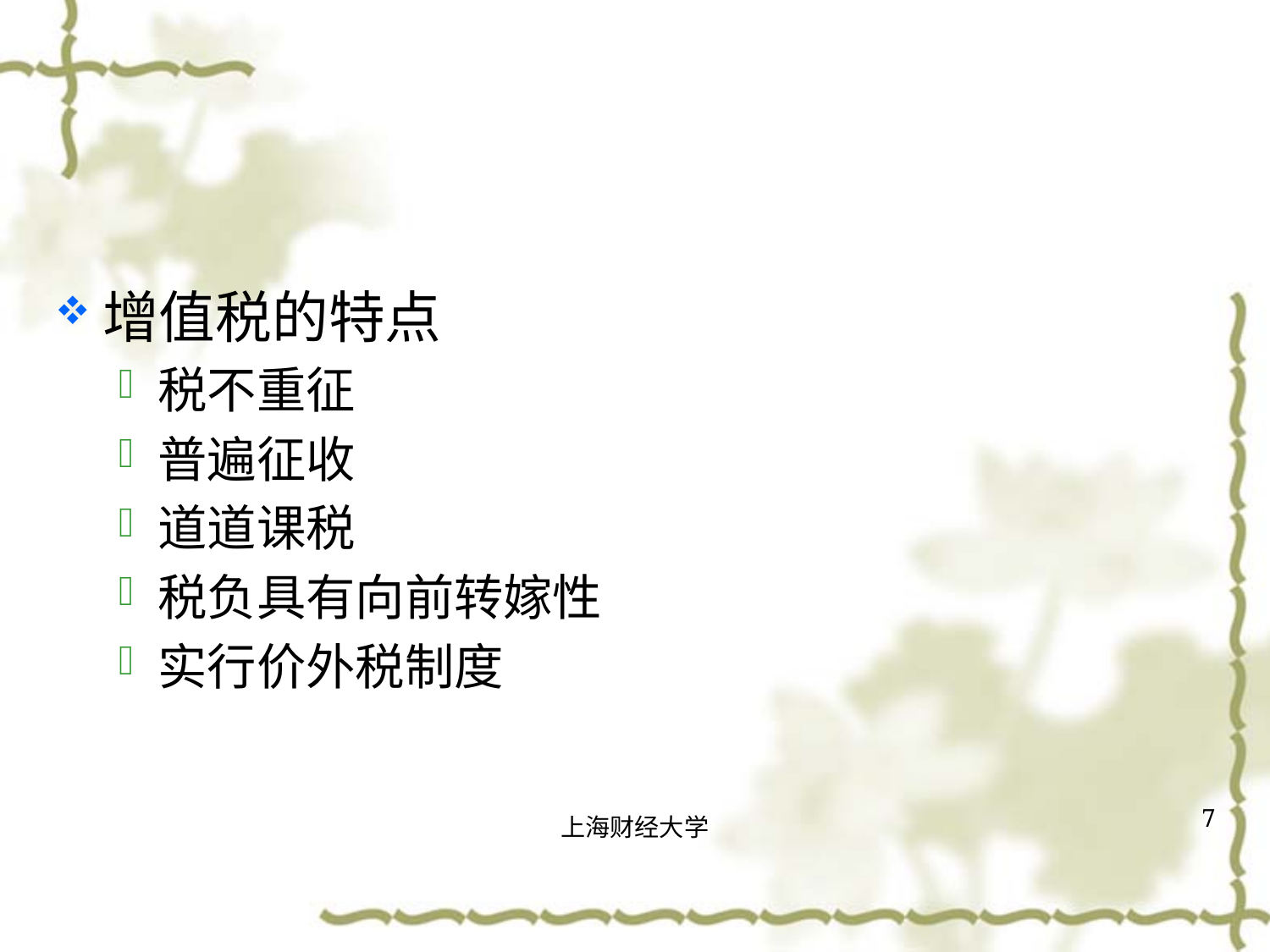

#
增值税的特点
税不重征
普遍征收
道道课税
税负具有向前转嫁性
实行价外税制度
7
上海财经大学